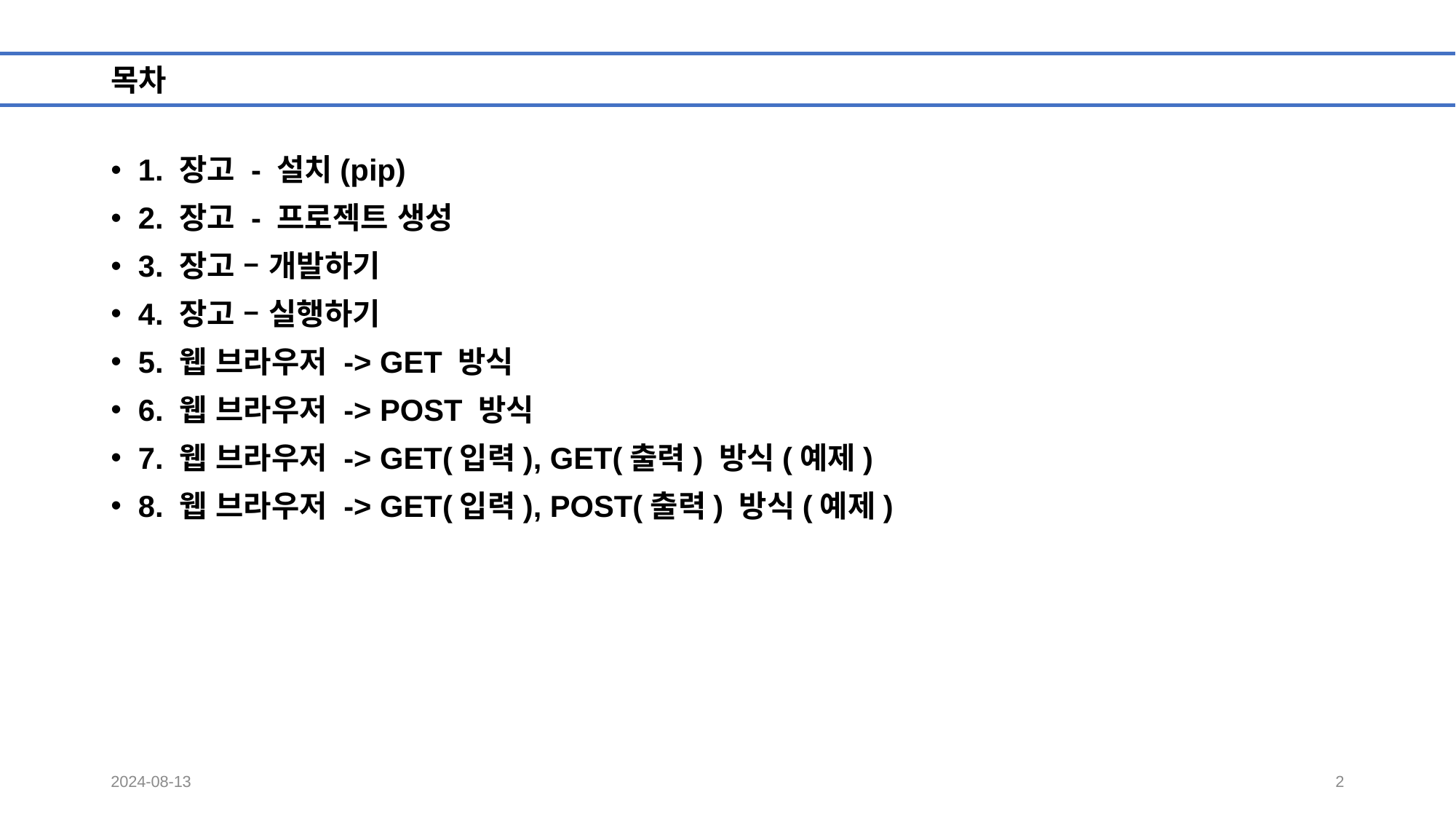

# 목차
1. 장고 - 설치(pip)
2. 장고 - 프로젝트 생성
3. 장고 – 개발하기
4. 장고 – 실행하기
5. 웹 브라우저 -> GET 방식
6. 웹 브라우저 -> POST 방식
7. 웹 브라우저 -> GET(입력), GET(출력) 방식(예제)
8. 웹 브라우저 -> GET(입력), POST(출력) 방식(예제)

2024-08-13
2